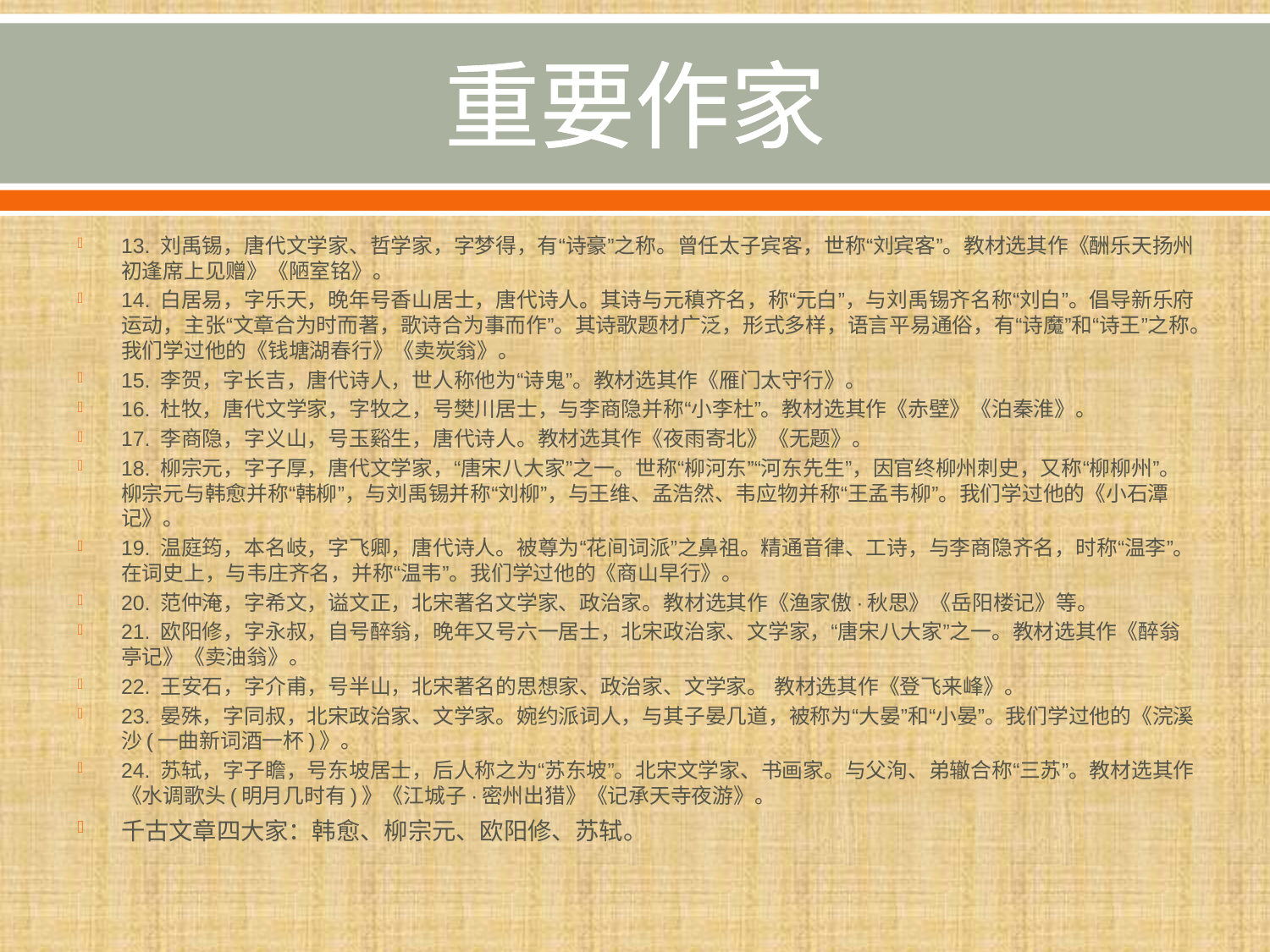

# 重要作家
13. 刘禹锡，唐代文学家、哲学家，字梦得，有“诗豪”之称。曾任太子宾客，世称“刘宾客”。教材选其作《酬乐天扬州初逢席上见赠》《陋室铭》。
14. 白居易，字乐天，晚年号香山居士，唐代诗人。其诗与元稹齐名，称“元白”，与刘禹锡齐名称“刘白”。倡导新乐府运动，主张“文章合为时而著，歌诗合为事而作”。其诗歌题材广泛，形式多样，语言平易通俗，有“诗魔”和“诗王”之称。我们学过他的《钱塘湖春行》《卖炭翁》。
15. 李贺，字长吉，唐代诗人，世人称他为“诗鬼”。教材选其作《雁门太守行》。
16. 杜牧，唐代文学家，字牧之，号樊川居士，与李商隐并称“小李杜”。教材选其作《赤壁》《泊秦淮》。
17. 李商隐，字义山，号玉谿生，唐代诗人。教材选其作《夜雨寄北》《无题》。
18. 柳宗元，字子厚，唐代文学家，“唐宋八大家”之一。世称“柳河东”“河东先生”，因官终柳州刺史，又称“柳柳州”。柳宗元与韩愈并称“韩柳”，与刘禹锡并称“刘柳”，与王维、孟浩然、韦应物并称“王孟韦柳”。我们学过他的《小石潭记》。
19. 温庭筠，本名岐，字飞卿，唐代诗人。被尊为“花间词派”之鼻祖。精通音律、工诗，与李商隐齐名，时称“温李”。在词史上，与韦庄齐名，并称“温韦”。我们学过他的《商山早行》。
20. 范仲淹，字希文，谥文正，北宋著名文学家、政治家。教材选其作《渔家傲·秋思》《岳阳楼记》等。
21. 欧阳修，字永叔，自号醉翁，晚年又号六一居士，北宋政治家、文学家，“唐宋八大家”之一。教材选其作《醉翁亭记》《卖油翁》。
22. 王安石，字介甫，号半山，北宋著名的思想家、政治家、文学家。 教材选其作《登飞来峰》。
23. 晏殊，字同叔，北宋政治家、文学家。婉约派词人，与其子晏几道，被称为“大晏”和“小晏”。我们学过他的《浣溪沙(一曲新词酒一杯)》。
24. 苏轼，字子瞻，号东坡居士，后人称之为“苏东坡”。北宋文学家、书画家。与父洵、弟辙合称“三苏”。教材选其作《水调歌头(明月几时有)》《江城子·密州出猎》《记承天寺夜游》。
千古文章四大家：韩愈、柳宗元、欧阳修、苏轼。